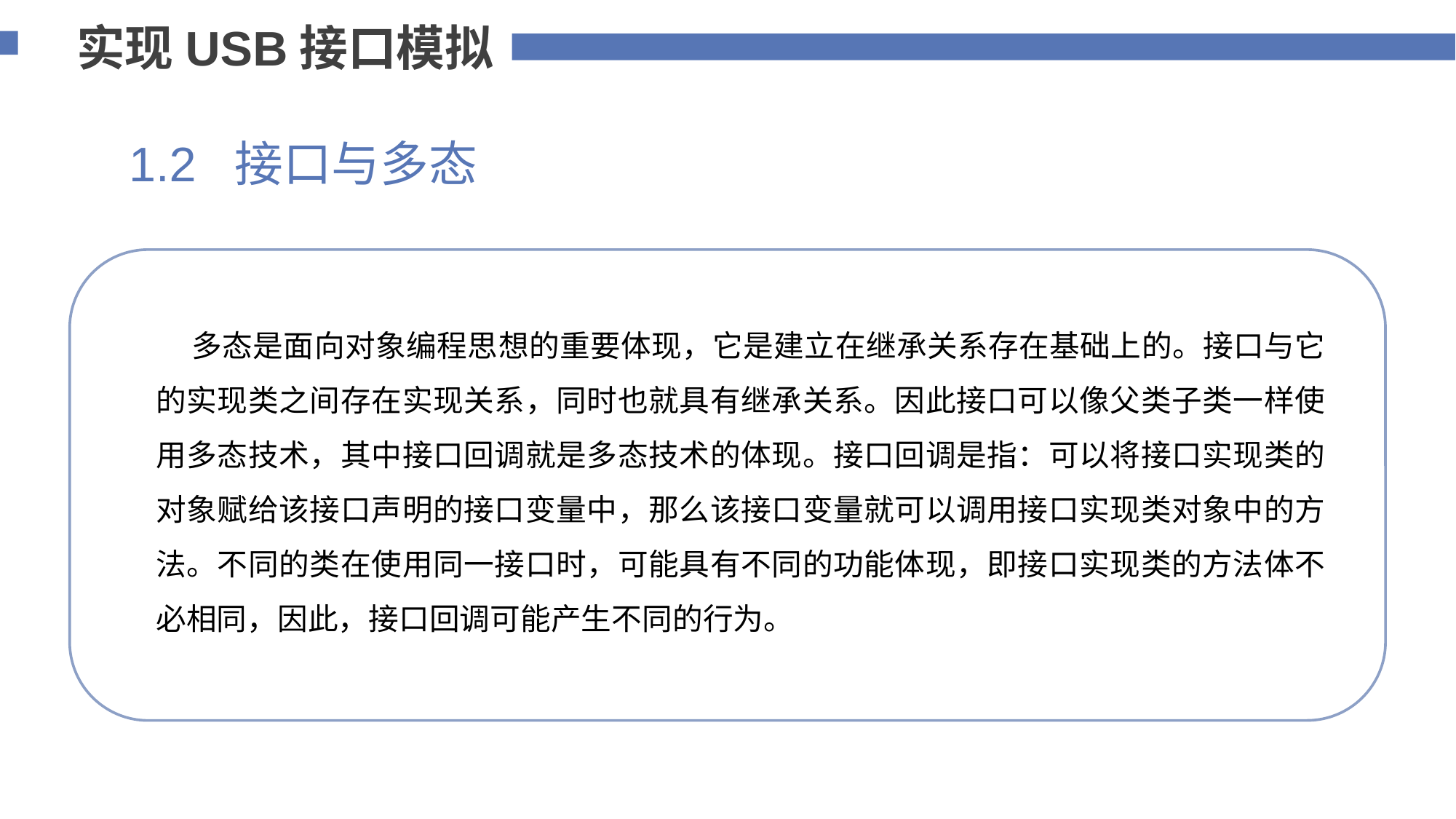

实现USB接口模拟

1.2  接口与多态

    多态是面向对象编程思想的重要体现，它是建立在继承关系存在基础上的。接口与它的实现类之间存在实现关系，同时也就具有继承关系。因此接口可以像父类子类一样使用多态技术，其中接口回调就是多态技术的体现。接口回调是指：可以将接口实现类的对象赋给该接口声明的接口变量中，那么该接口变量就可以调用接口实现类对象中的方法。不同的类在使用同一接口时，可能具有不同的功能体现，即接口实现类的方法体不必相同，因此，接口回调可能产生不同的行为。